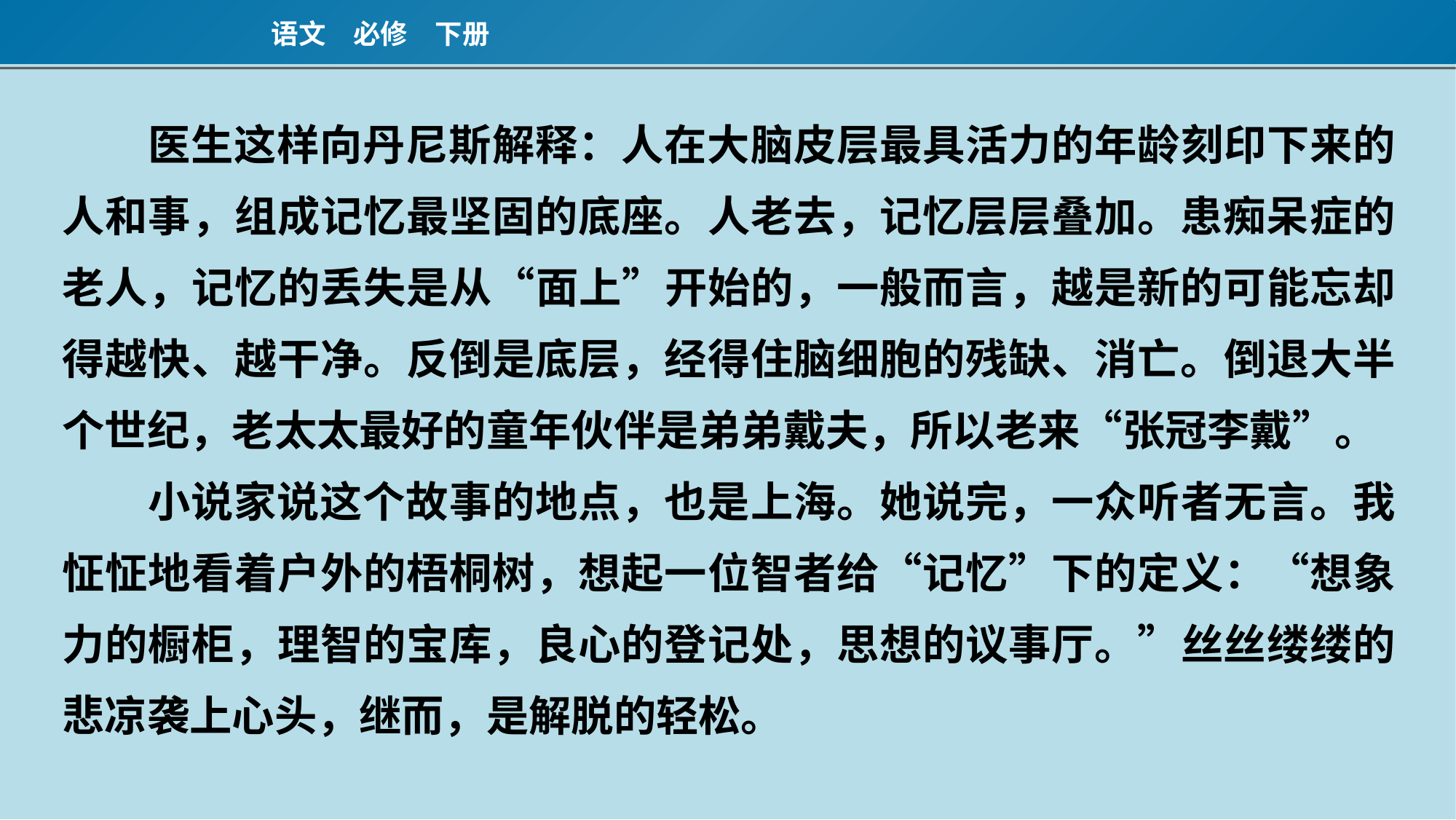

医生这样向丹尼斯解释：人在大脑皮层最具活力的年龄刻印下来的人和事，组成记忆最坚固的底座。人老去，记忆层层叠加。患痴呆症的老人，记忆的丢失是从“面上”开始的，一般而言，越是新的可能忘却得越快、越干净。反倒是底层，经得住脑细胞的残缺、消亡。倒退大半个世纪，老太太最好的童年伙伴是弟弟戴夫，所以老来“张冠李戴”。
小说家说这个故事的地点，也是上海。她说完，一众听者无言。我怔怔地看着户外的梧桐树，想起一位智者给“记忆”下的定义：“想象力的橱柜，理智的宝库，良心的登记处，思想的议事厅。”丝丝缕缕的悲凉袭上心头，继而，是解脱的轻松。